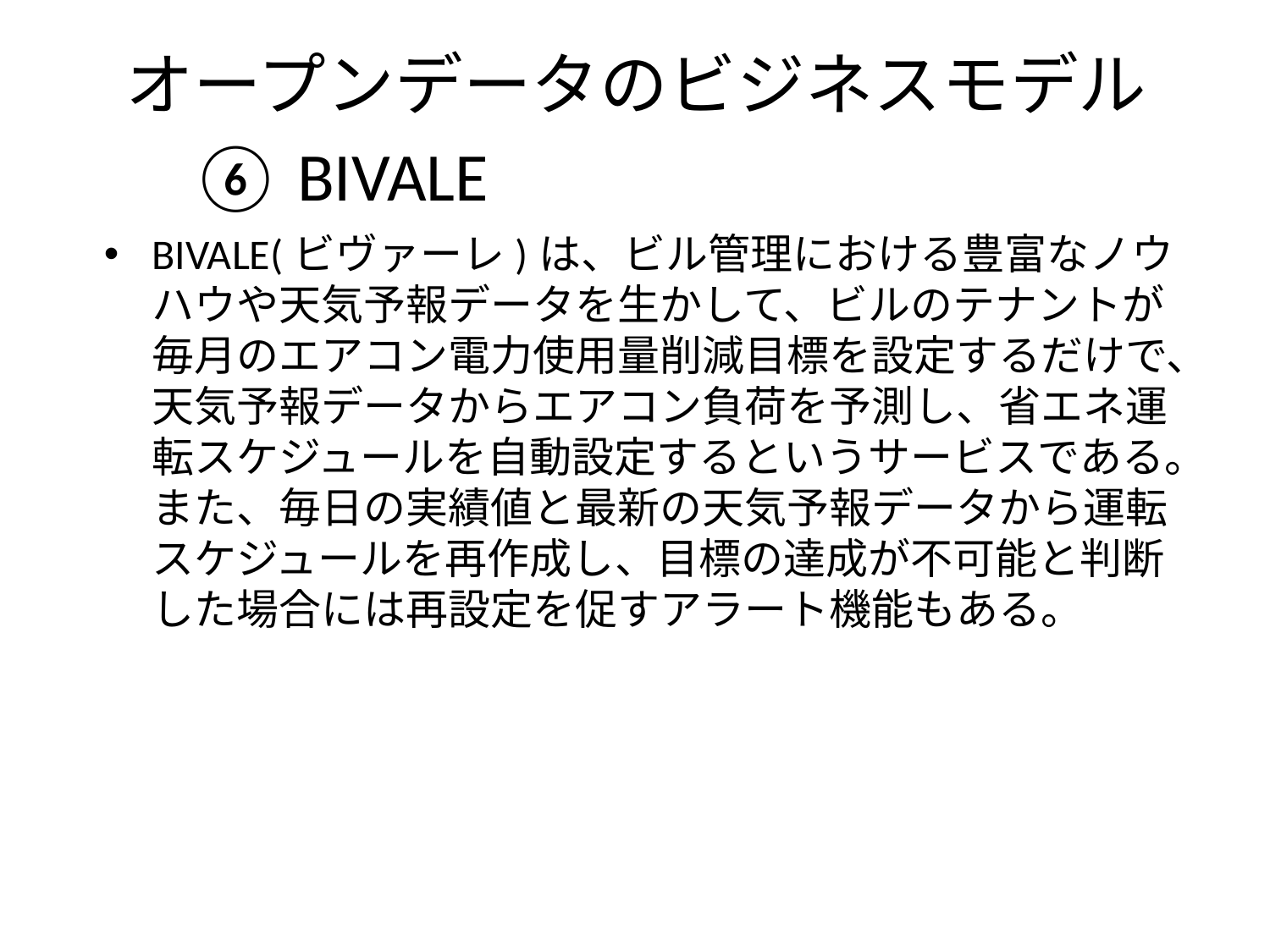

オープンデータのビジネスモデル
# ⑥ BIVALE
BIVALE(ビヴァーレ)は、ビル管理における豊富なノウハウや天気予報データを生かして、ビルのテナントが毎月のエアコン電力使用量削減目標を設定するだけで、天気予報データからエアコン負荷を予測し、省エネ運転スケジュールを自動設定するというサービスである。また、毎日の実績値と最新の天気予報データから運転スケジュールを再作成し、目標の達成が不可能と判断した場合には再設定を促すアラート機能もある。